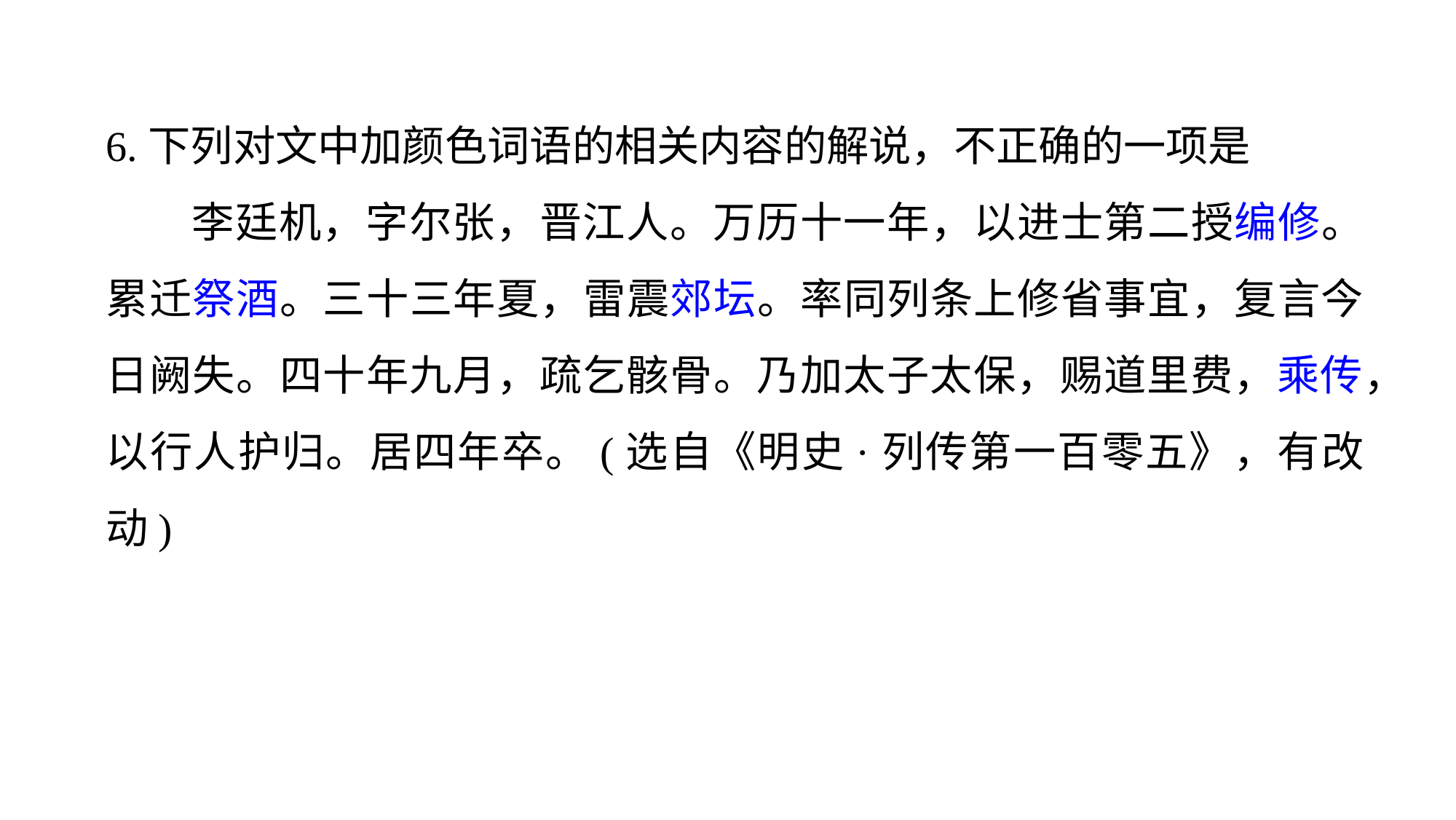

6.下列对文中加颜色词语的相关内容的解说，不正确的一项是
李廷机，字尔张，晋江人。万历十一年，以进士第二授编修。累迁祭酒。三十三年夏，雷震郊坛。率同列条上修省事宜，复言今日阙失。四十年九月，疏乞骸骨。乃加太子太保，赐道里费，乘传，以行人护归。居四年卒。(选自《明史·列传第一百零五》，有改动)